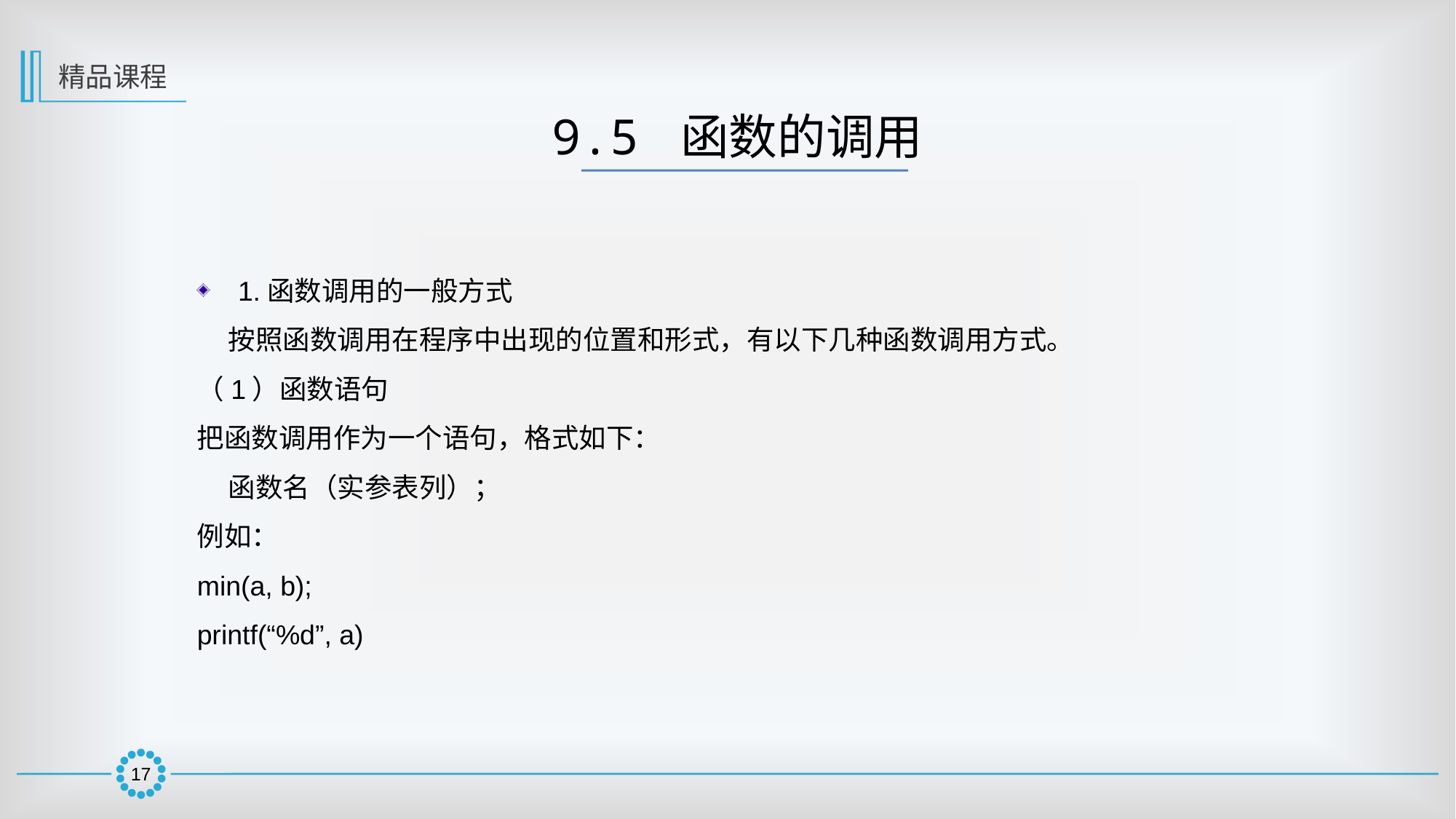

精品课程
9.5 函数的调用

1.函数调用的一般方式
    按照函数调用在程序中出现的位置和形式，有以下几种函数调用方式。
（1）函数语句
把函数调用作为一个语句，格式如下：
    函数名（实参表列）；
例如：
min(a, b);
printf(“%d”, a)

17